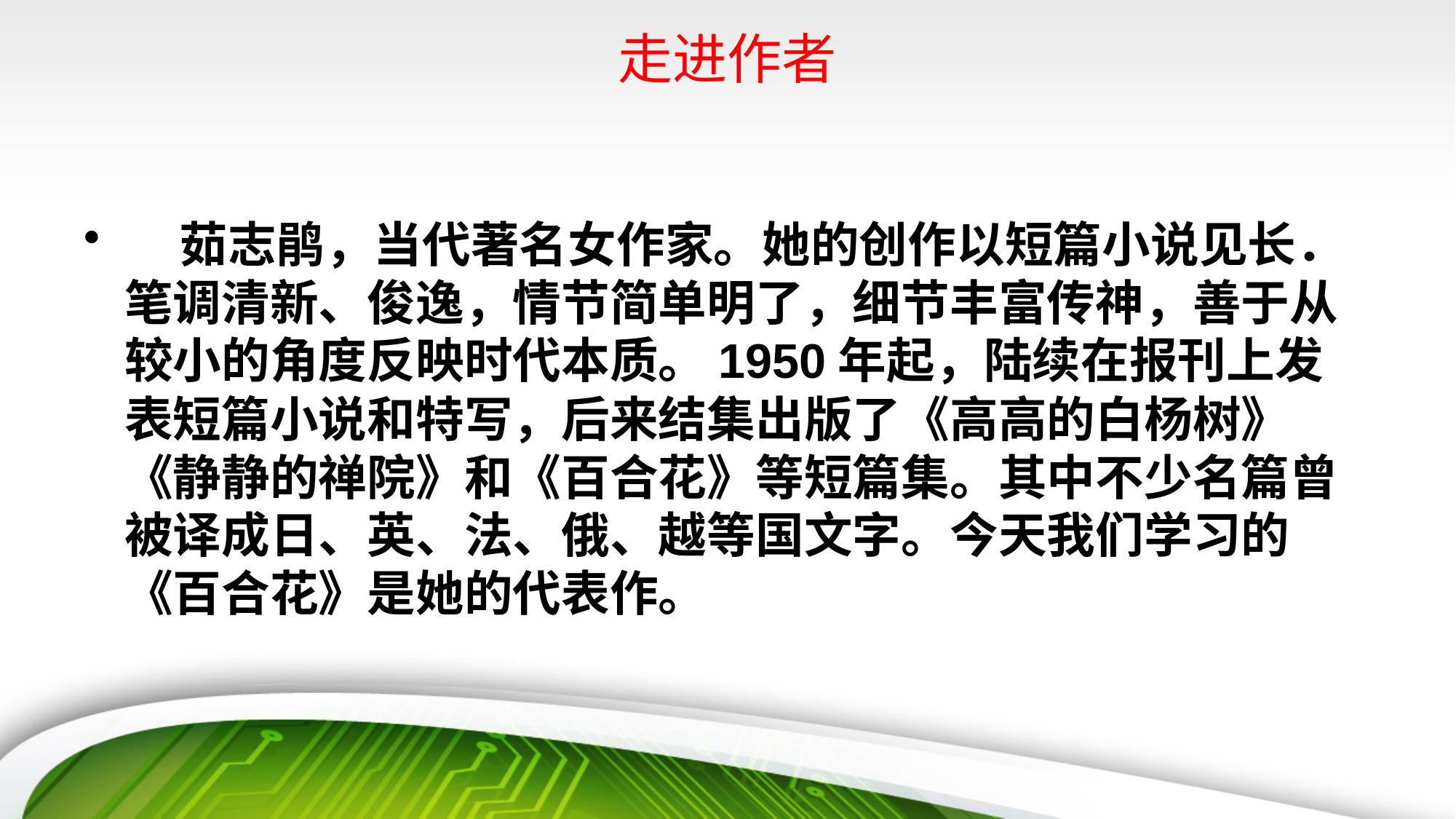

# 走进作者

    茹志鹃，当代著名女作家。她的创作以短篇小说见长．笔调清新、俊逸，情节简单明了，细节丰富传神，善于从较小的角度反映时代本质。1950年起，陆续在报刊上发表短篇小说和特写，后来结集出版了《高高的白杨树》《静静的禅院》和《百合花》等短篇集。其中不少名篇曾被译成日、英、法、俄、越等国文字。今天我们学习的《百合花》是她的代表作。